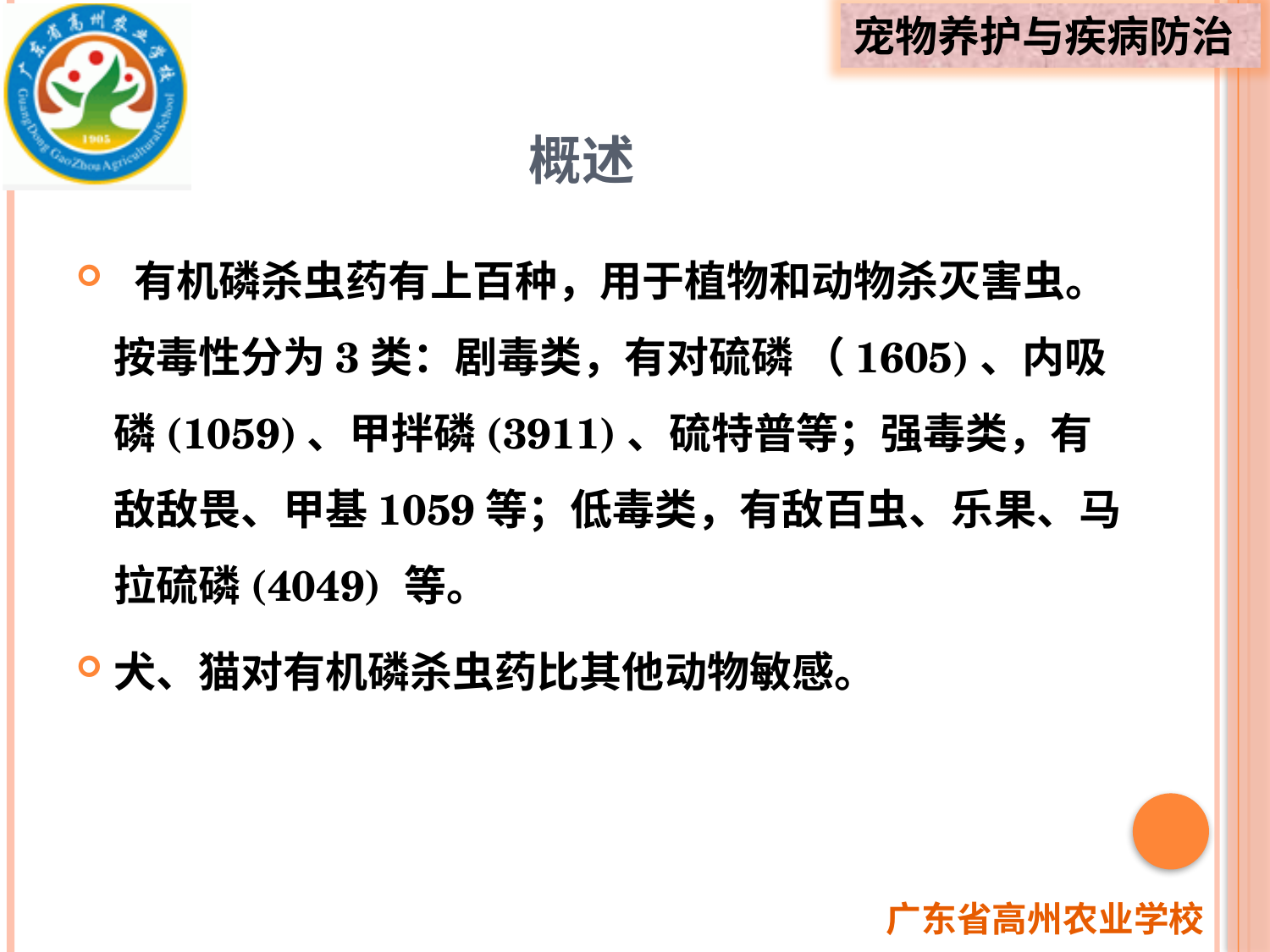

# 概述
 有机磷杀虫药有上百种，用于植物和动物杀灭害虫。按毒性分为3类：剧毒类，有对硫磷 （1605)、内吸磷(1059)、甲拌磷(3911)、硫特普等；强毒类，有敌敌畏、甲基1059等；低毒类，有敌百虫、乐果、马拉硫磷(4049) 等。
犬、猫对有机磷杀虫药比其他动物敏感。